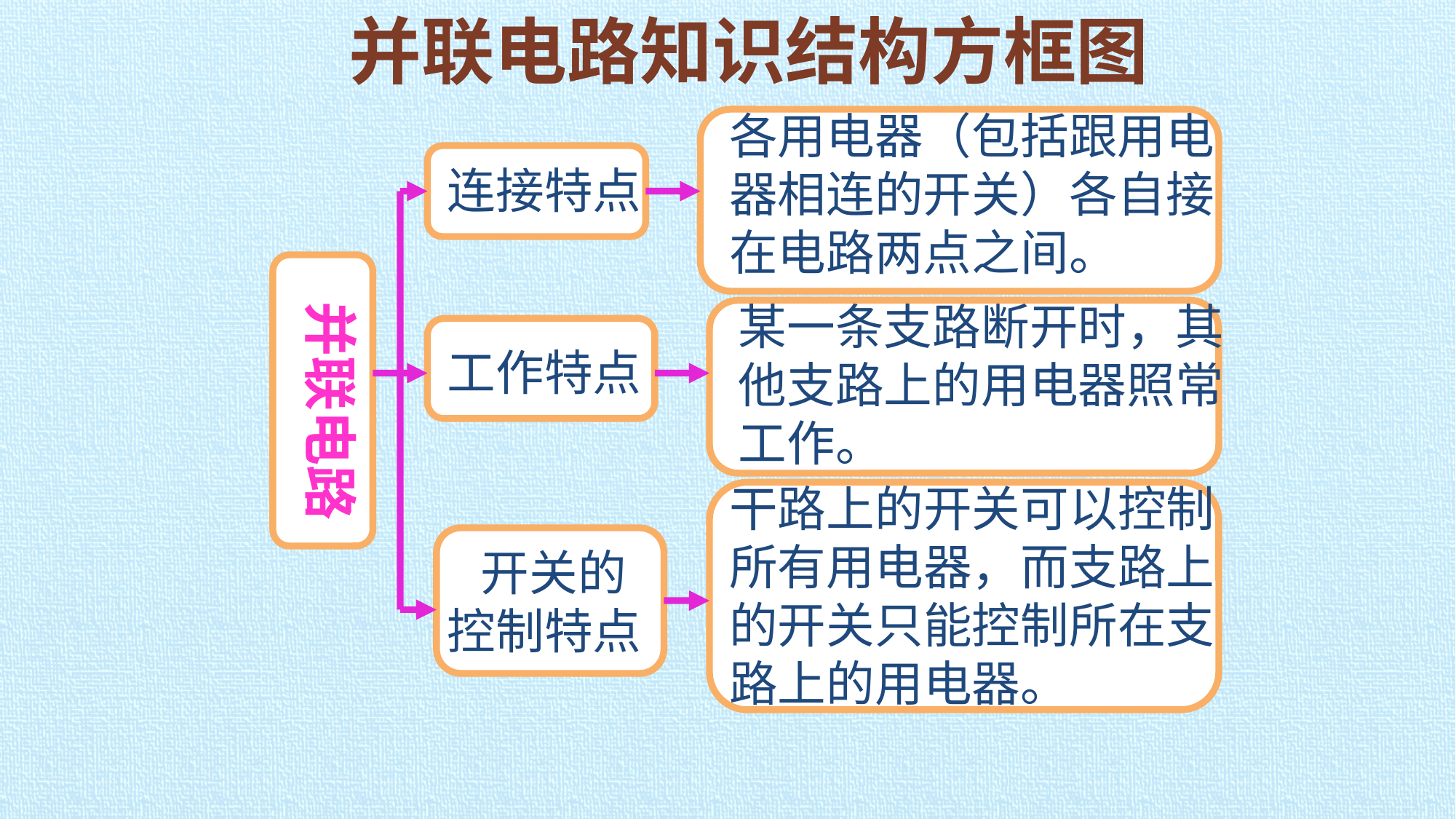

并联电路知识结构方框图

各用电器（包括跟用电
器相连的开关）各自接
在电路两点之间。

连接特点

并联电路
某一条支路断开时，其
他支路上的用电器照常
工作。
工作特点
干路上的开关可以控制
所有用电器，而支路上
的开关只能控制所在支路上的用电器。
  开关的
控制特点